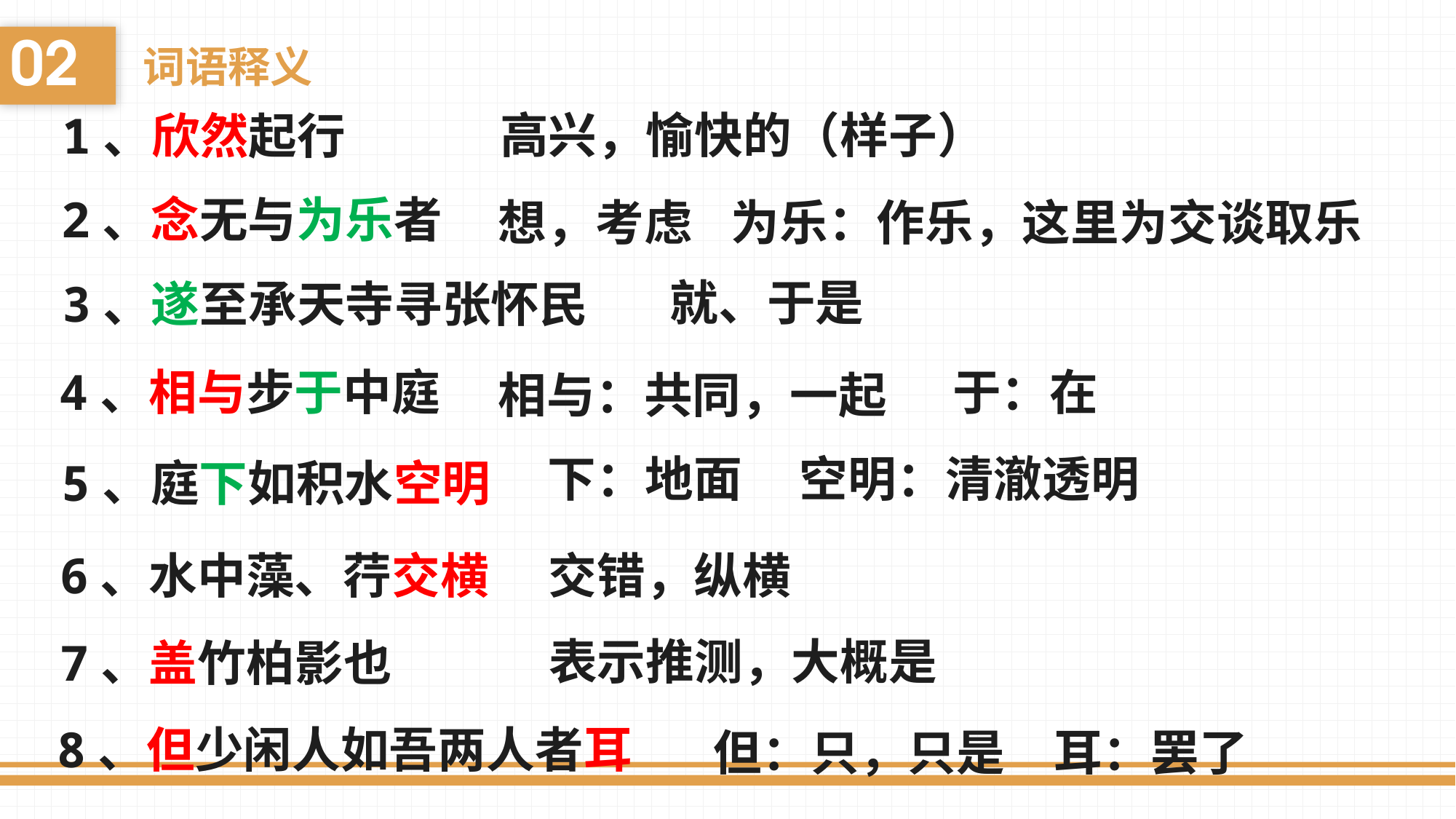

02
词语释义
高兴，愉快的（样子）
1、欣然起行
2、念无与为乐者
想，考虑
为乐：作乐，这里为交谈取乐
就、于是
3、遂至承天寺寻张怀民
4、相与步于中庭
于：在
相与：共同，一起
下：地面
空明：清澈透明
5、庭下如积水空明
6、水中藻、荇交横
交错，纵横
表示推测，大概是
7、盖竹柏影也
8、但少闲人如吾两人者耳
　　但：只，只是　耳：罢了